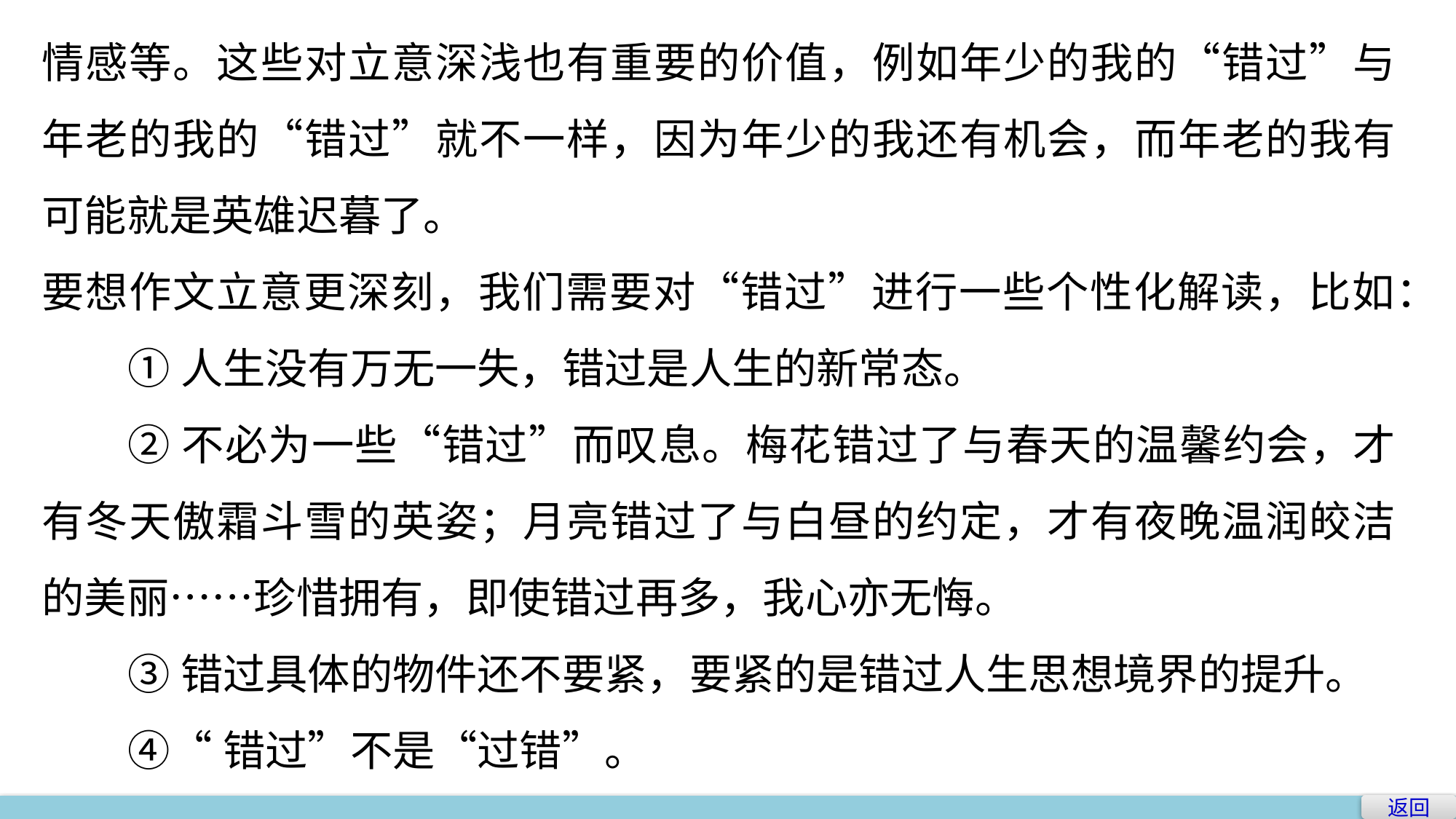

情感等。这些对立意深浅也有重要的价值，例如年少的我的“错过”与年老的我的“错过”就不一样，因为年少的我还有机会，而年老的我有可能就是英雄迟暮了。
要想作文立意更深刻，我们需要对“错过”进行一些个性化解读，比如：
①人生没有万无一失，错过是人生的新常态。
②不必为一些“错过”而叹息。梅花错过了与春天的温馨约会，才有冬天傲霜斗雪的英姿；月亮错过了与白昼的约定，才有夜晚温润皎洁的美丽……珍惜拥有，即使错过再多，我心亦无悔。
③错过具体的物件还不要紧，要紧的是错过人生思想境界的提升。
④“错过”不是“过错”。
返回